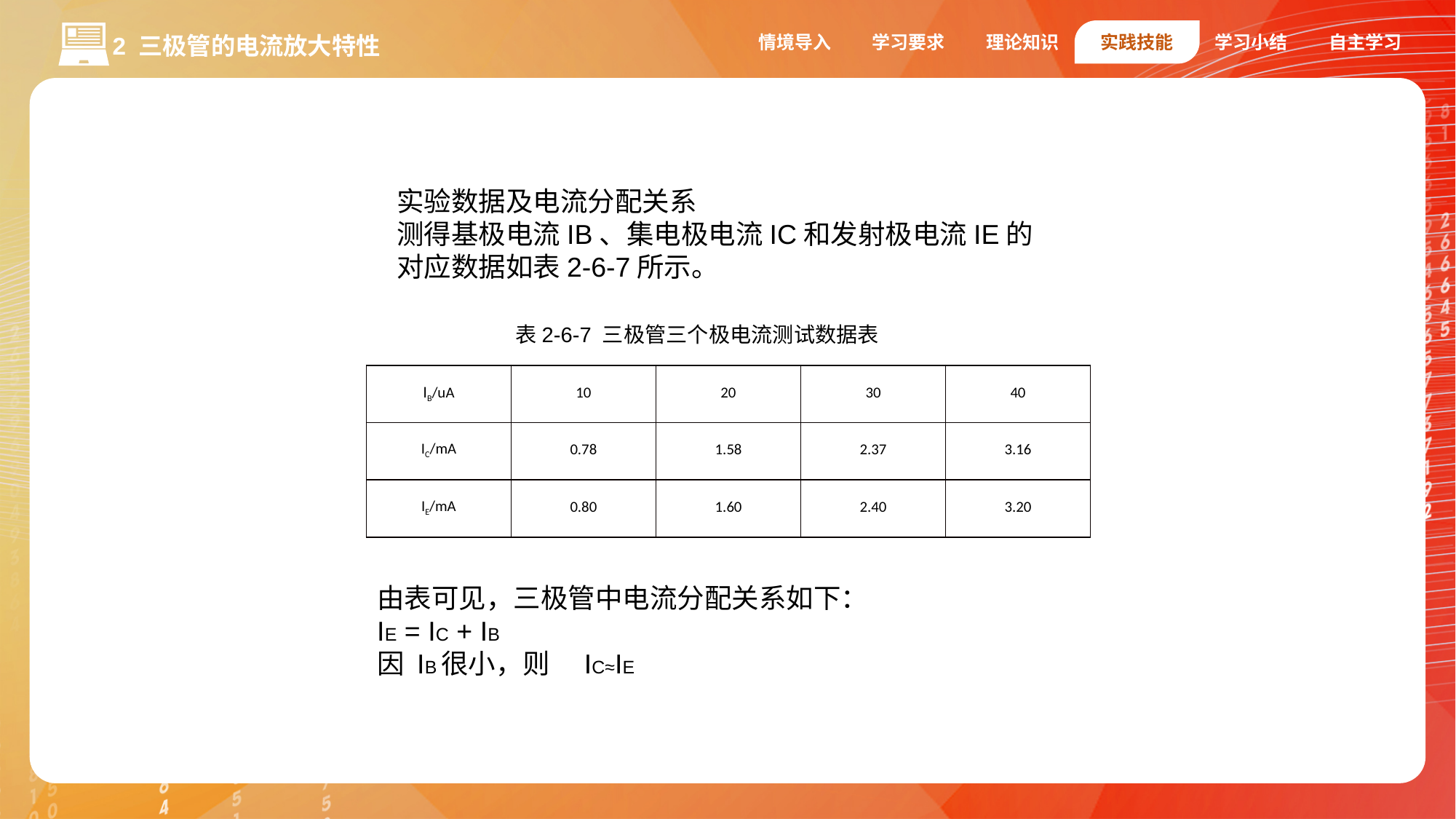

情境导入
学习要求
理论知识
实践技能
学习小结
自主学习

2 三极管的电流放大特性
实验数据及电流分配关系
测得基极电流IB、集电极电流IC和发射极电流IE的对应数据如表2-6-7所示。
      表2-6-7 三极管三个极电流测试数据表
| IB/uA | 10 | 20 | 30 | 40 |
| --- | --- | --- | --- | --- |
| IC/mA | 0.78 | 1.58 | 2.37 | 3.16 |
| IE/mA | 0.80 | 1.60 | 2.40 | 3.20 |
由表可见，三极管中电流分配关系如下：
IE = IC + IB
因 IB很小，则　IC≈IE